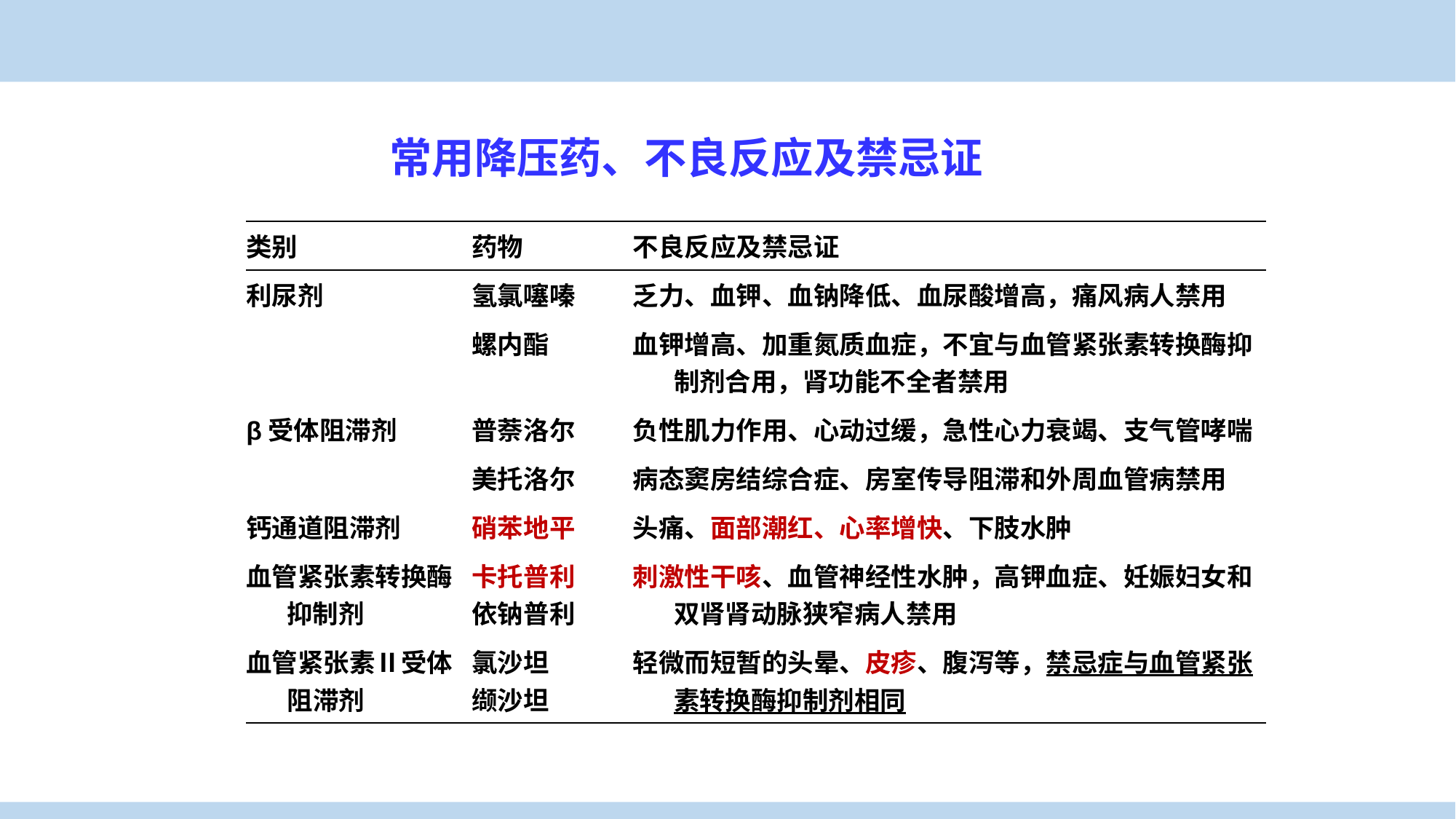

常用降压药、不良反应及禁忌证
| 类别 | 药物 | 不良反应及禁忌证 |
| --- | --- | --- |
| 利尿剂 | 氢氯噻嗪 | 乏力、血钾、血钠降低、血尿酸增高，痛风病人禁用 |
|  | 螺内酯 | 血钾增高、加重氮质血症，不宜与血管紧张素转换酶抑制剂合用，肾功能不全者禁用 |
| β受体阻滞剂 | 普萘洛尔 | 负性肌力作用、心动过缓，急性心力衰竭、支气管哮喘 |
|  | 美托洛尔 | 病态窦房结综合症、房室传导阻滞和外周血管病禁用 |
| 钙通道阻滞剂 | 硝苯地平 | 头痛、面部潮红、心率增快、下肢水肿 |
| 血管紧张素转换酶抑制剂 | 卡托普利 依钠普利 | 刺激性干咳、血管神经性水肿，高钾血症、妊娠妇女和双肾肾动脉狭窄病人禁用 |
| 血管紧张素Ⅱ受体阻滞剂 | 氯沙坦 缬沙坦 | 轻微而短暂的头晕、皮疹、腹泻等，禁忌症与血管紧张素转换酶抑制剂相同 |